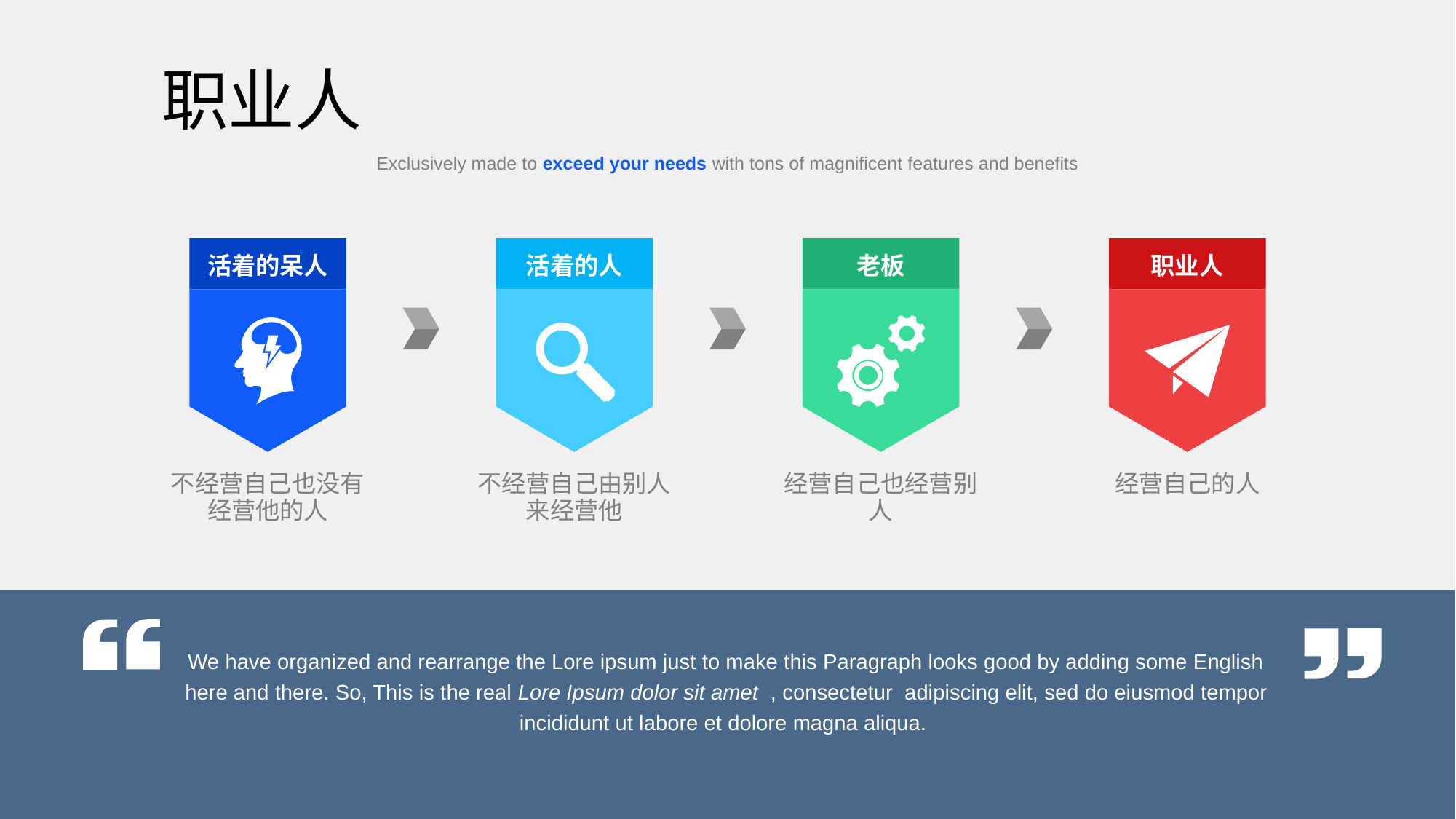

# 职业人
Exclusively made to exceed your needs with tons of magnificent features and benefits

活着的呆人
活着的人
老板
职业人

不经营自己也没有经营他的人
不经营自己由别人来经营他
经营自己也经营别人
经营自己的人

We have organized and rearrange the Lore ipsum just to make this Paragraph looks good by adding some English here and there. So, This is the real Lore Ipsum dolor sit amet  , consectetur  adipiscing elit, sed do eiusmod tempor incididunt ut labore et dolore magna aliqua.